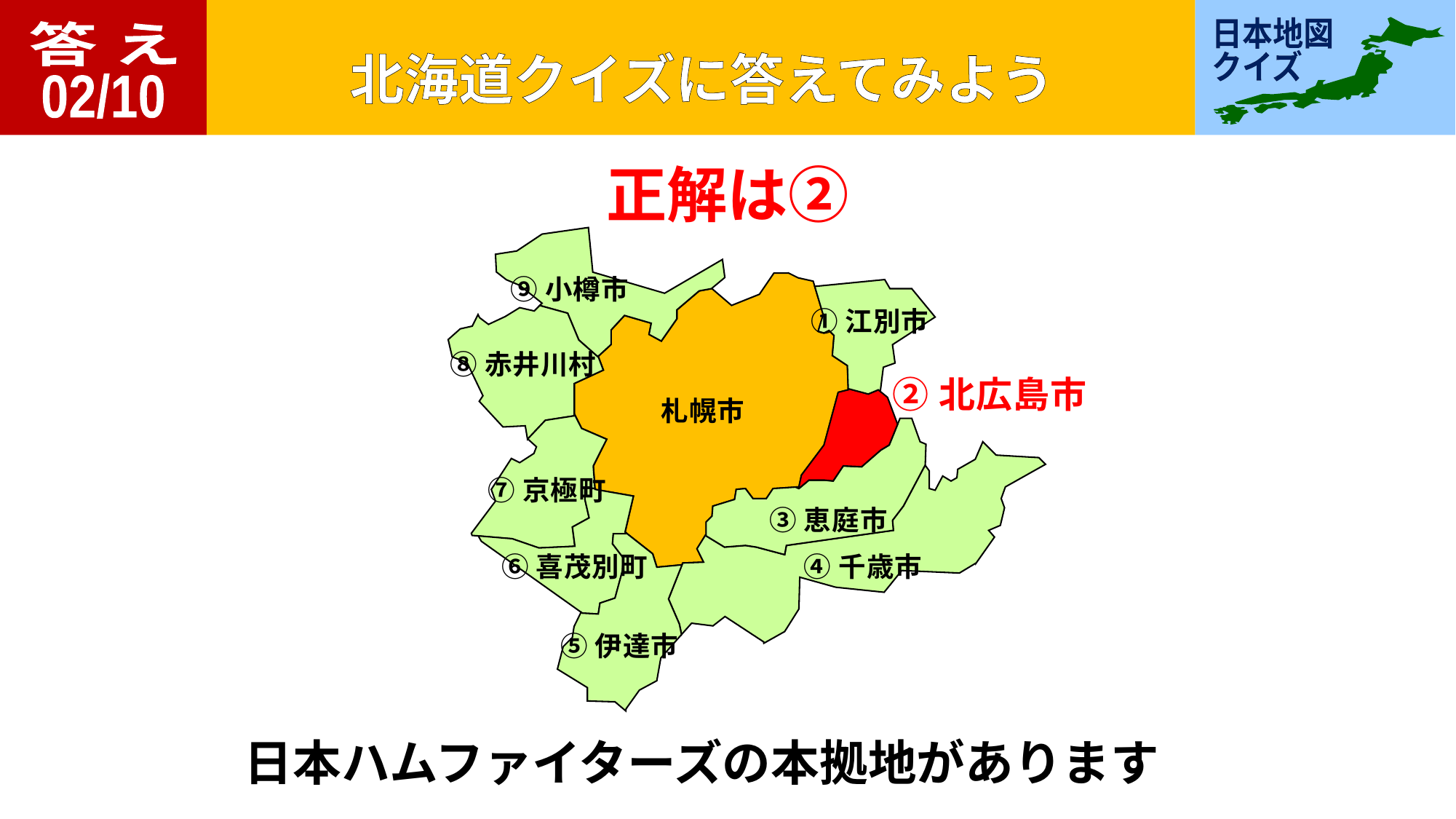

答 え
02/10
正解は②

⑨小樽市

①江別市

⑧赤井川村
②北広島市
札幌市

⑦京極町

③恵庭市

④千歳市
⑥喜茂別町
⑤伊達市
日本ハムファイターズの本拠地があります